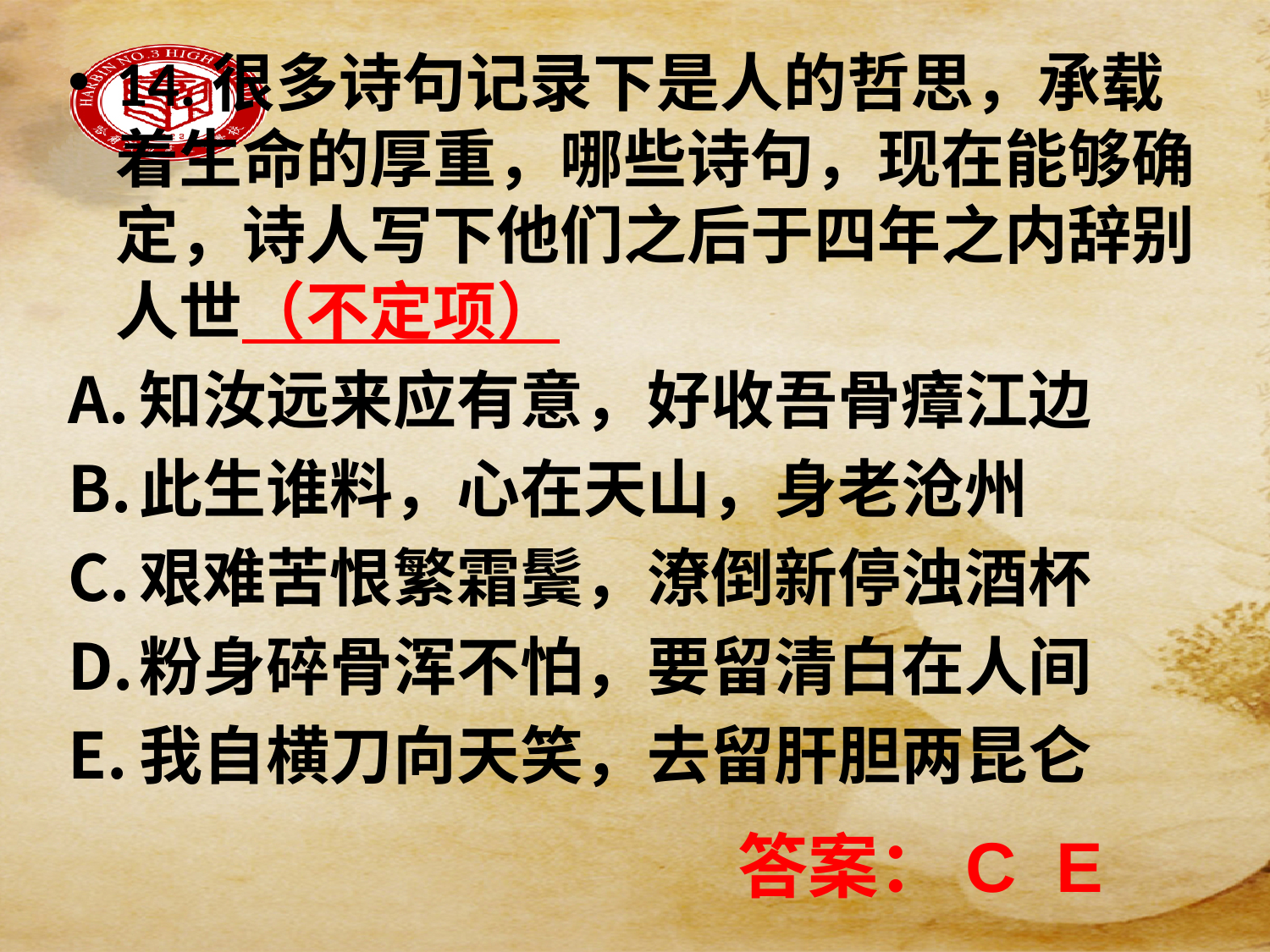

14.很多诗句记录下是人的哲思，承载着生命的厚重，哪些诗句，现在能够确定，诗人写下他们之后于四年之内辞别人世（不定项）
知汝远来应有意，好收吾骨瘴江边
此生谁料，心在天山，身老沧州
艰难苦恨繁霜鬓，潦倒新停浊酒杯
粉身碎骨浑不怕，要留清白在人间
我自横刀向天笑，去留肝胆两昆仑

答案：C  E